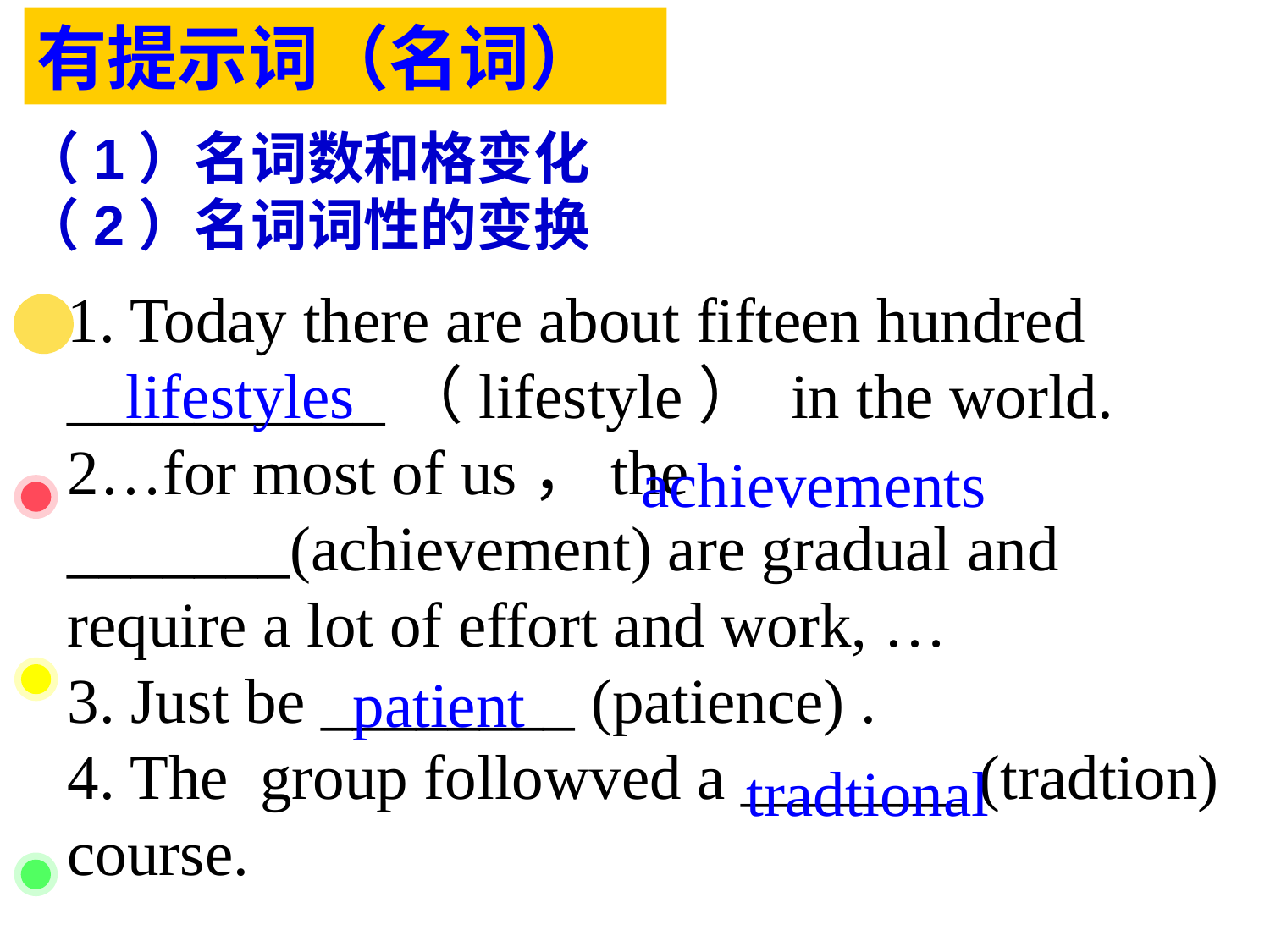

有提示词（名词）
（1）名词数和格变化
（2）名词词性的变换
1. Today there are about fifteen hundred __________（lifestyle） in the world.
2…for most of us，the _______(achievement) are gradual and require a lot of effort and work, …
3. Just be ________ (patience) .
4. The  group followved a _______ (tradtion) course.

lifestyles
achievements

patient
tradtional